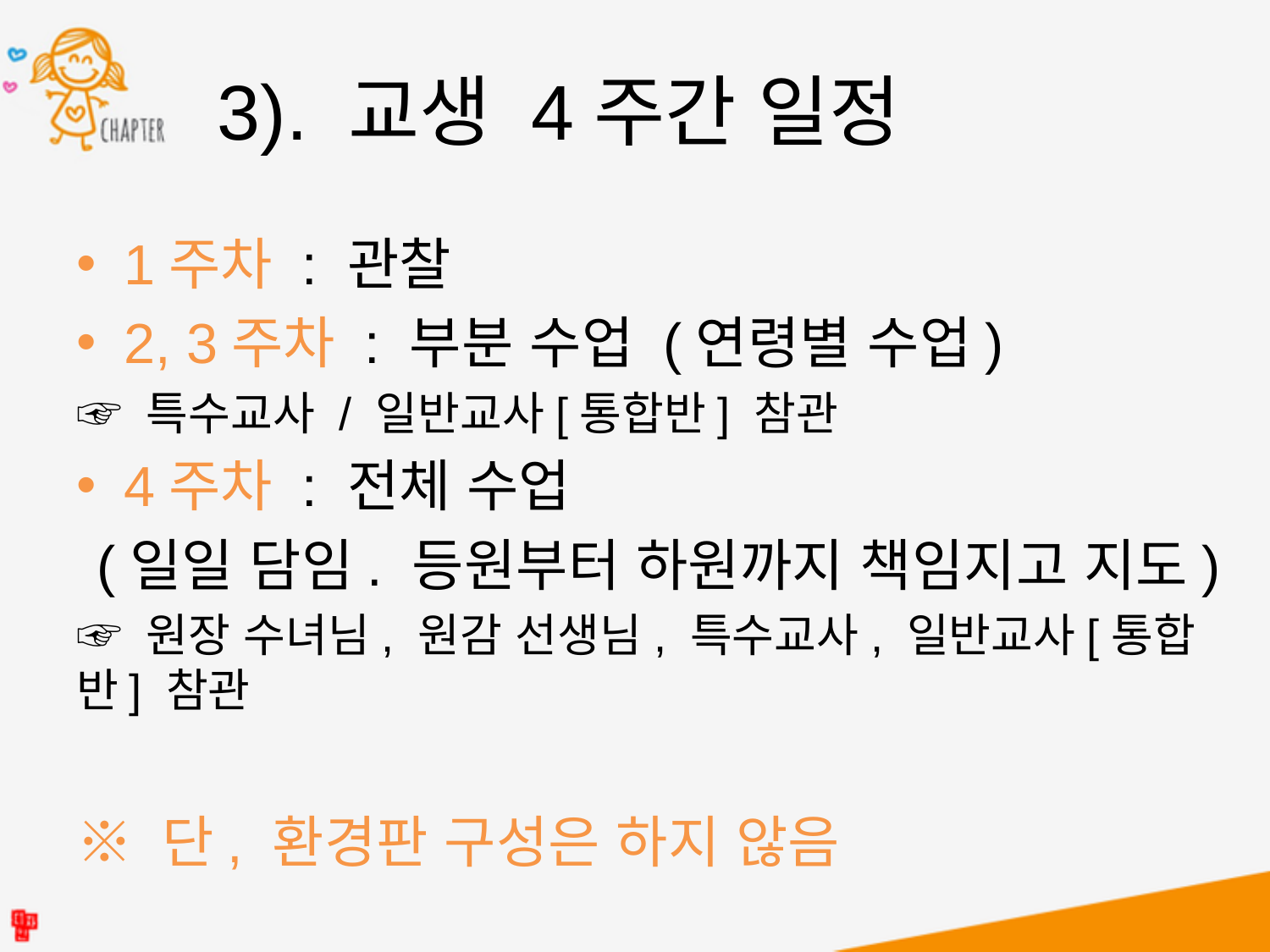

3). 교생 4주간 일정
1주차 : 관찰
2, 3주차 : 부분 수업 (연령별 수업)
☞ 특수교사 / 일반교사[통합반] 참관
4주차 : 전체 수업
(일일 담임. 등원부터 하원까지 책임지고 지도)
☞ 원장 수녀님, 원감 선생님, 특수교사, 일반교사[통합반] 참관

※ 단, 환경판 구성은 하지 않음